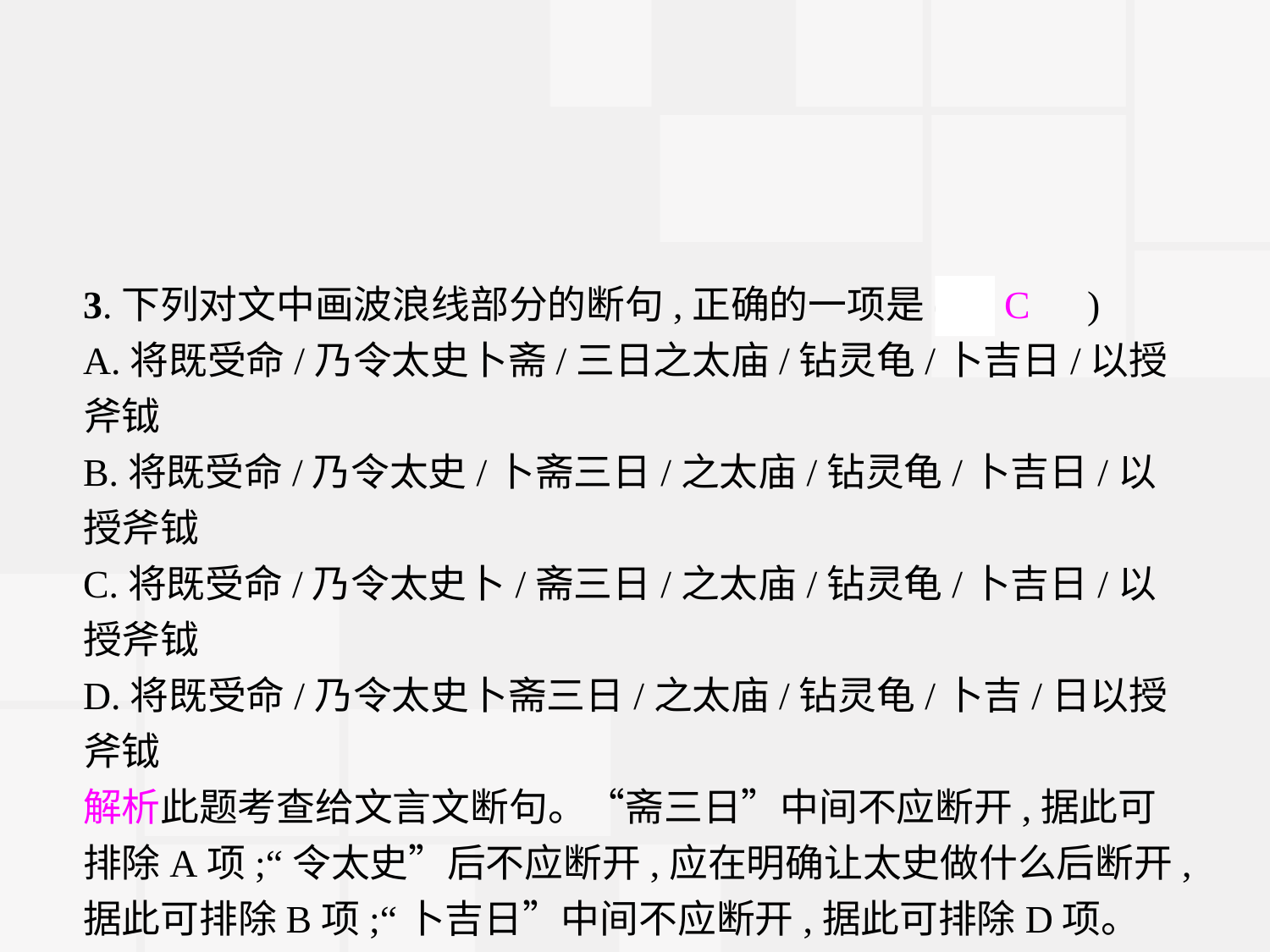

3.下列对文中画波浪线部分的断句,正确的一项是(　C　)
A.将既受命/乃令太史卜斋/三日之太庙/钻灵龟/卜吉日/以授斧钺
B.将既受命/乃令太史/卜斋三日/之太庙/钻灵龟/卜吉日/以授斧钺
C.将既受命/乃令太史卜/斋三日/之太庙/钻灵龟/卜吉日/以授斧钺
D.将既受命/乃令太史卜斋三日/之太庙/钻灵龟/卜吉/日以授斧钺
解析此题考查给文言文断句。“斋三日”中间不应断开,据此可排除A项;“令太史”后不应断开,应在明确让太史做什么后断开,据此可排除B项;“卜吉日”中间不应断开,据此可排除D项。